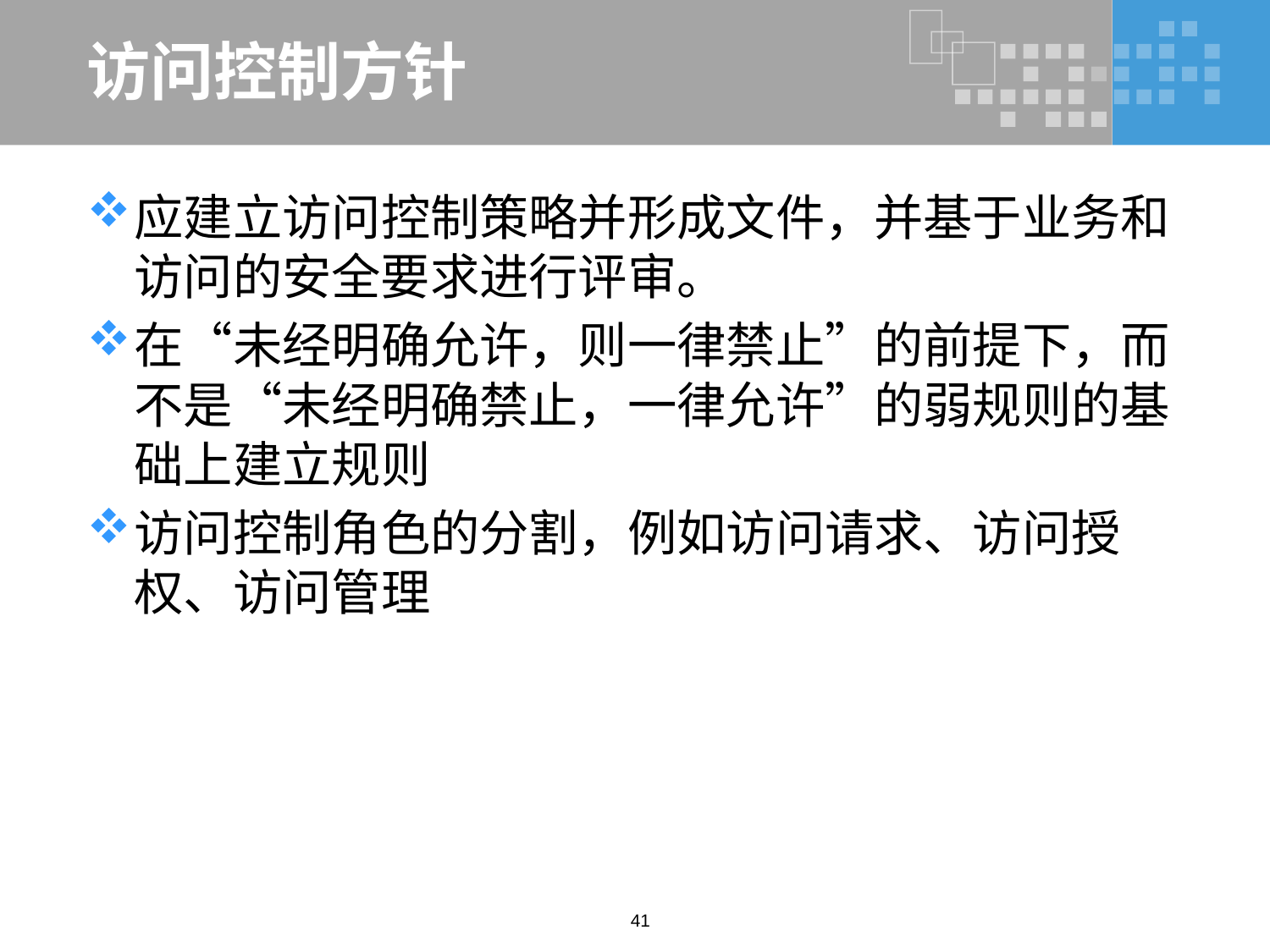

# 访问控制方针
应建立访问控制策略并形成文件，并基于业务和访问的安全要求进行评审。
在“未经明确允许，则一律禁止”的前提下，而不是“未经明确禁止，一律允许”的弱规则的基础上建立规则
访问控制角色的分割，例如访问请求、访问授权、访问管理
41